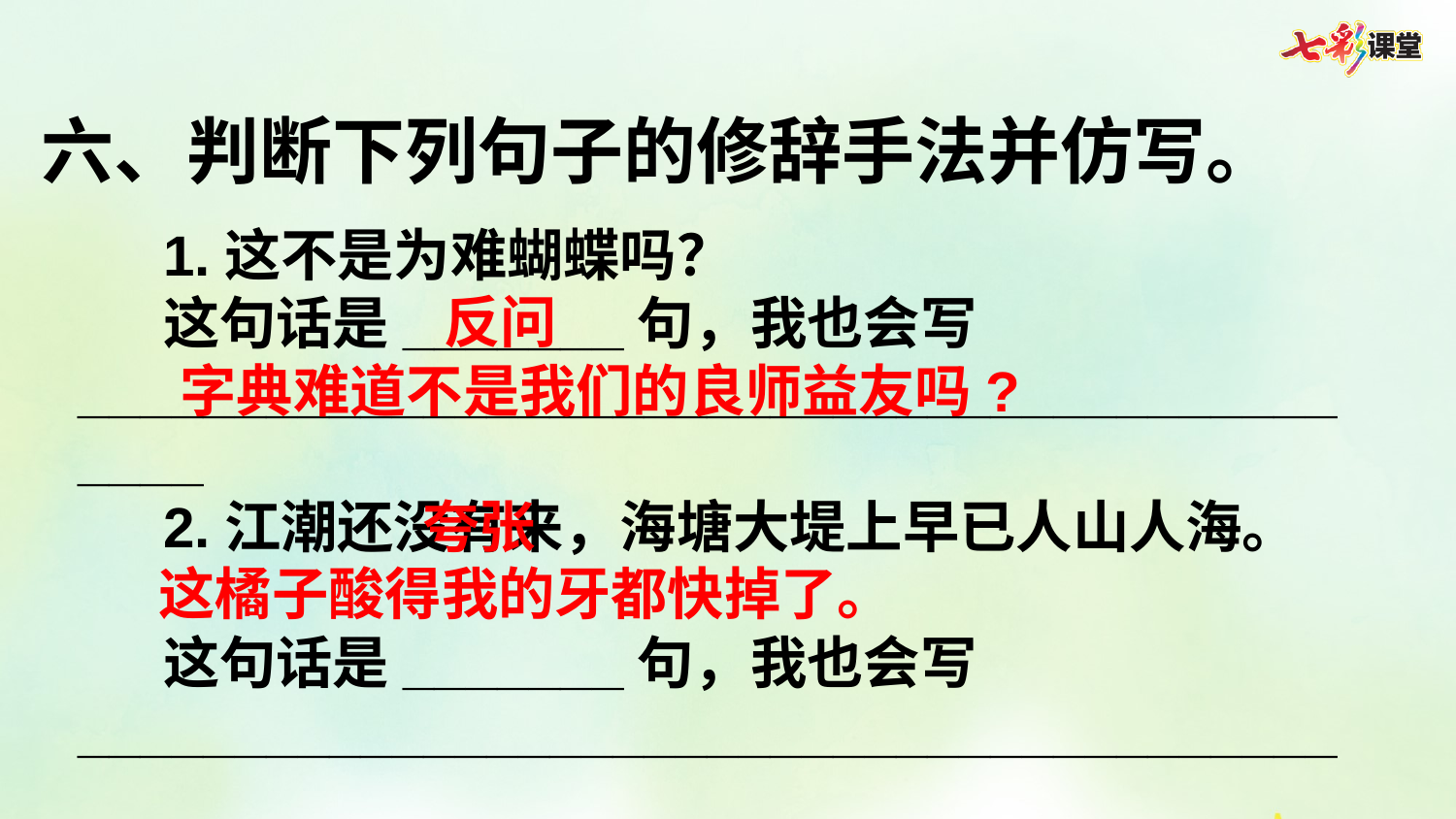

六、判断下列句子的修辞手法并仿写。
1.这不是为难蝴蝶吗？
这句话是_______句，我也会写____________________________________________
2.江潮还没有来，海塘大堤上早已人山人海。
这句话是_______句，我也会写____________________________________________
反问
字典难道不是我们的良师益友吗?
夸张
这橘子酸得我的牙都快掉了。